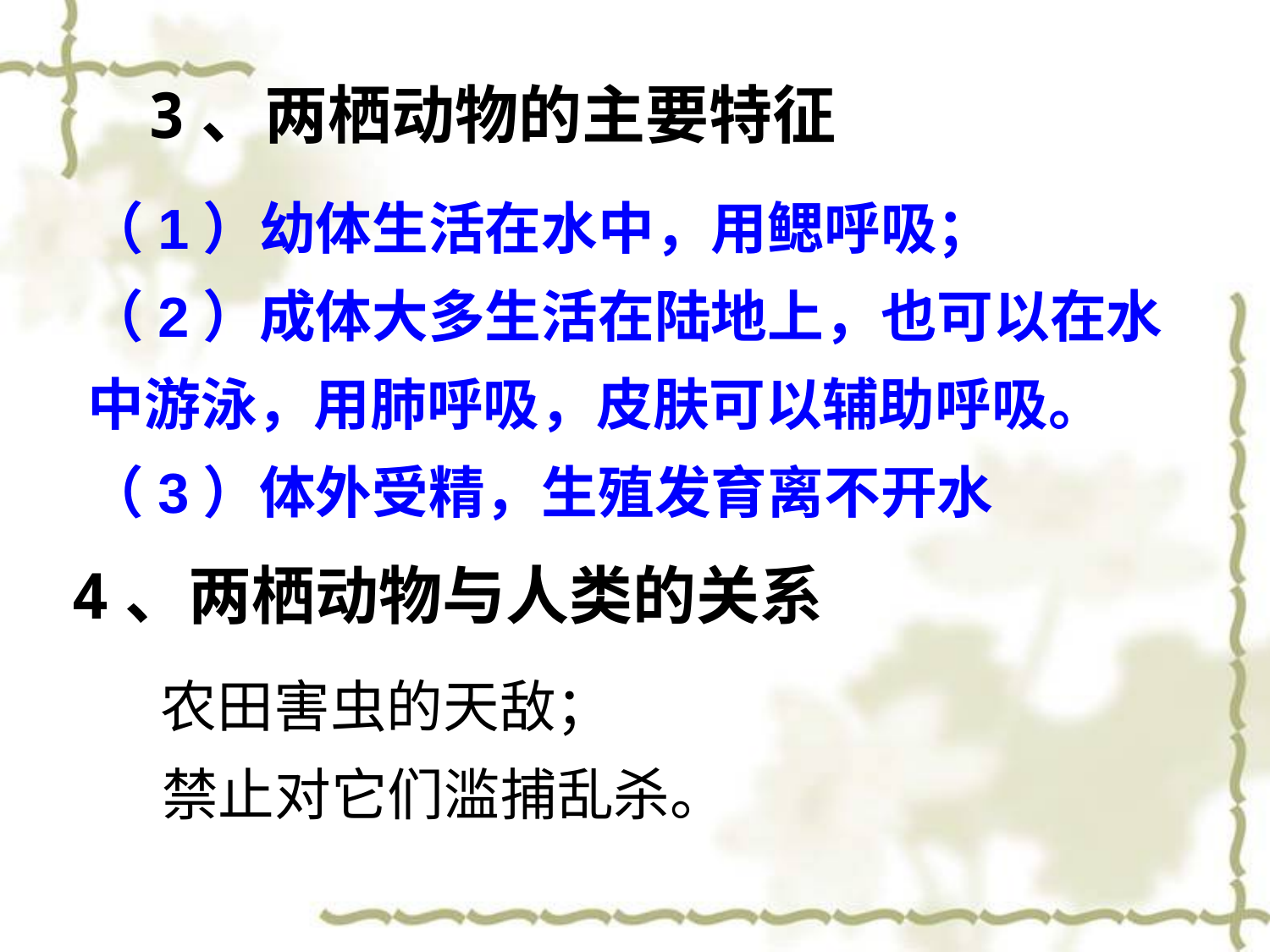

3、两栖动物的主要特征
（1）幼体生活在水中，用鳃呼吸；
（2）成体大多生活在陆地上，也可以在水中游泳，用肺呼吸，皮肤可以辅助呼吸。
（3）体外受精，生殖发育离不开水
4、两栖动物与人类的关系
       农田害虫的天敌；
      禁止对它们滥捕乱杀。